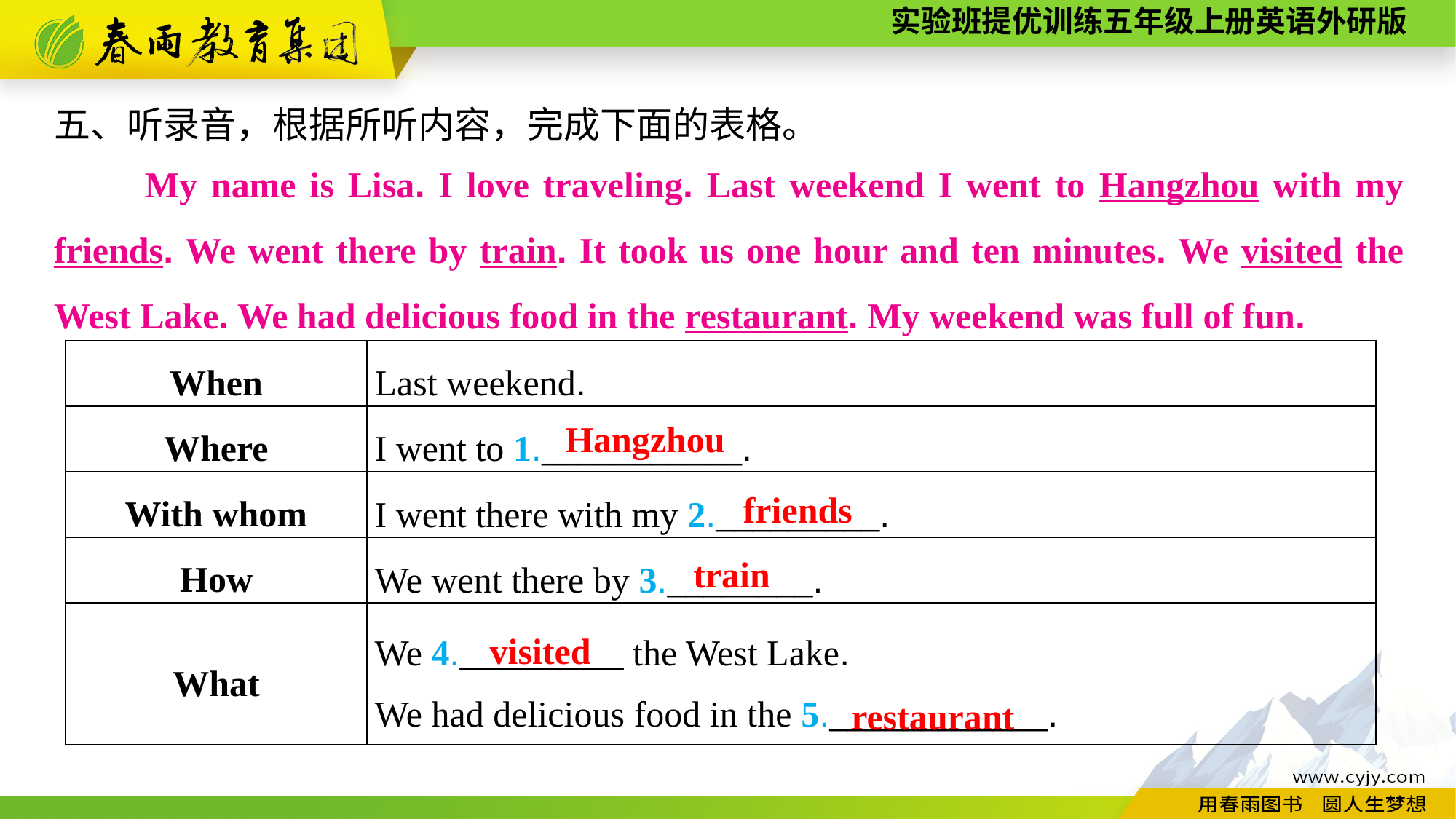

五、听录音，根据所听内容，完成下面的表格。
　　My name is Lisa. I love traveling. Last weekend I went to Hangzhou with my friends. We went there by train. It took us one hour and ten minutes. We visited the West Lake. We had delicious food in the restaurant. My weekend was full of fun.
| When | Last weekend. |
| --- | --- |
| Where | I went to 1.\_\_\_\_\_\_\_\_\_\_\_. |
| With whom | I went there with my 2.\_\_\_\_\_\_\_\_\_. |
| How | We went there by 3.\_\_\_\_\_\_\_\_. |
| What | We 4.\_\_\_\_\_\_\_\_\_ the West Lake. We had delicious food in the 5.\_\_\_\_\_\_\_\_\_\_\_\_. |
Hangzhou
friends
train
visited
restaurant